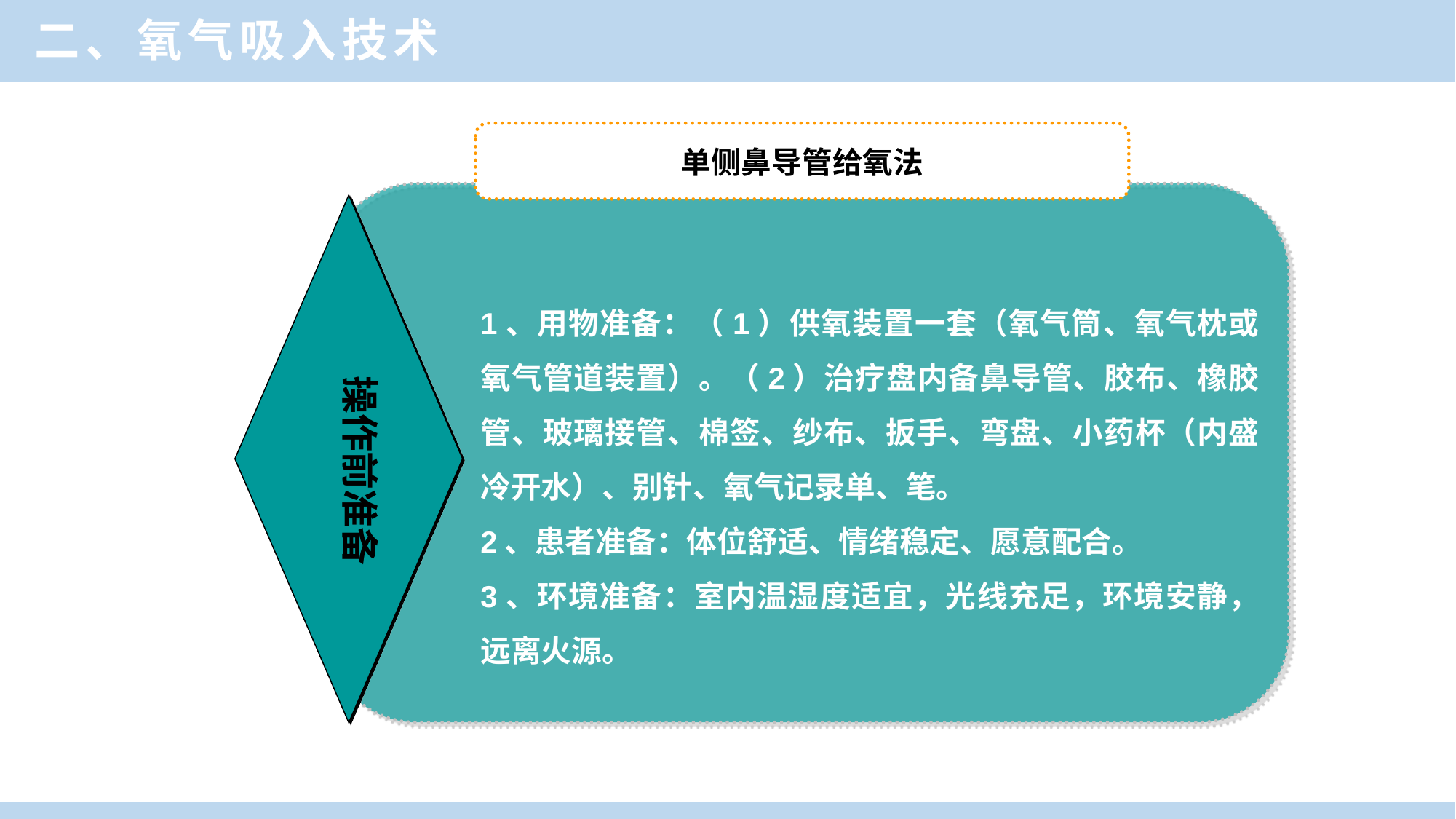

二、氧气吸入技术
单侧鼻导管给氧法

1、用物准备：（1）供氧装置一套（氧气筒、氧气枕或氧气管道装置）。（2）治疗盘内备鼻导管、胶布、橡胶管、玻璃接管、棉签、纱布、扳手、弯盘、小药杯（内盛冷开水）、别针、氧气记录单、笔。
2、患者准备：体位舒适、情绪稳定、愿意配合。
3、环境准备：室内温湿度适宜，光线充足，环境安静，远离火源。
操作前准备